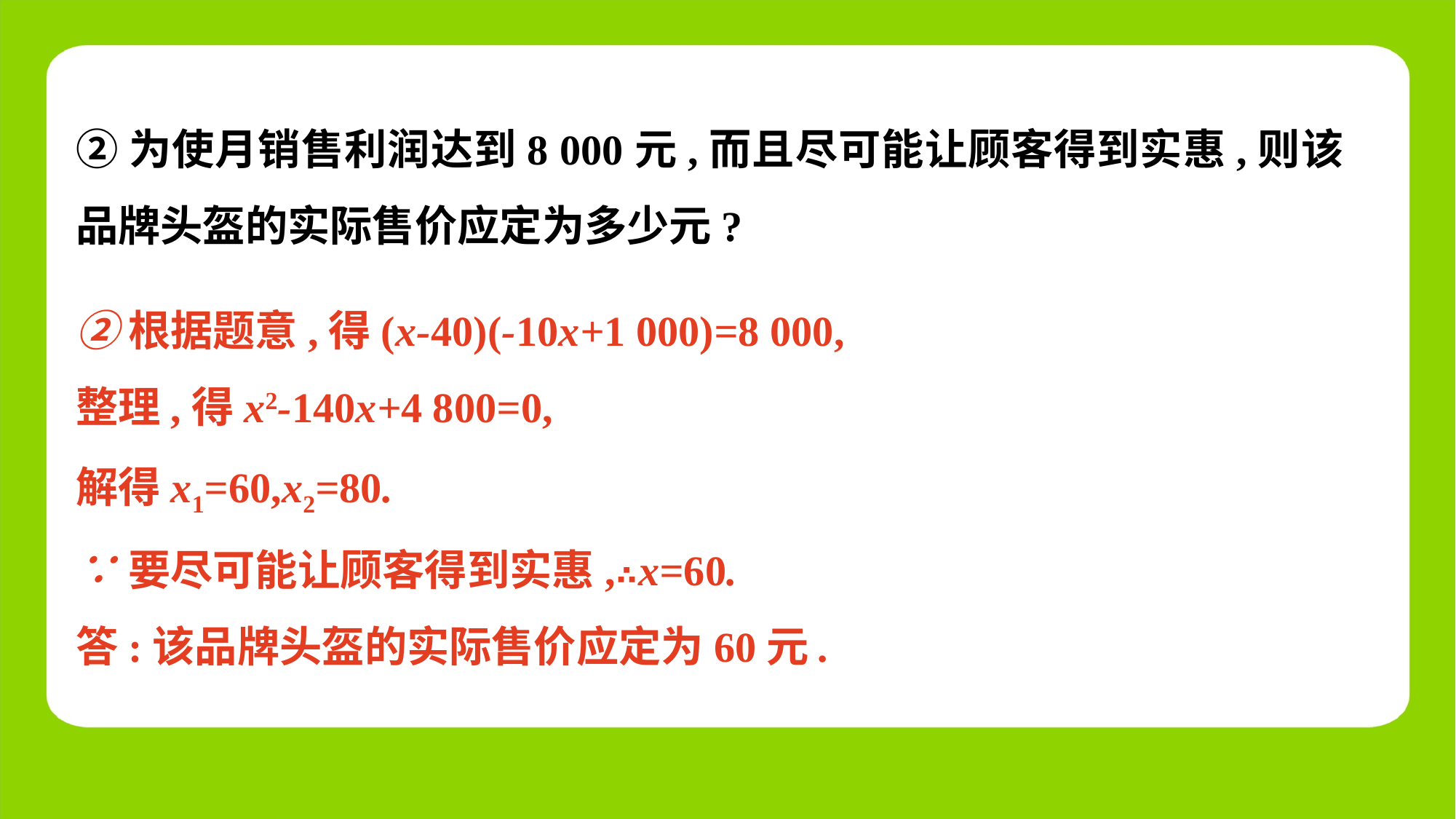

②为使月销售利润达到8 000元,而且尽可能让顾客得到实惠,则该品牌头盔的实际售价应定为多少元?
②根据题意,得(x-40)(-10x+1 000)=8 000,
整理,得x2-140x+4 800=0,
解得x1=60,x2=80.
∵要尽可能让顾客得到实惠,∴x=60.
答:该品牌头盔的实际售价应定为60元.